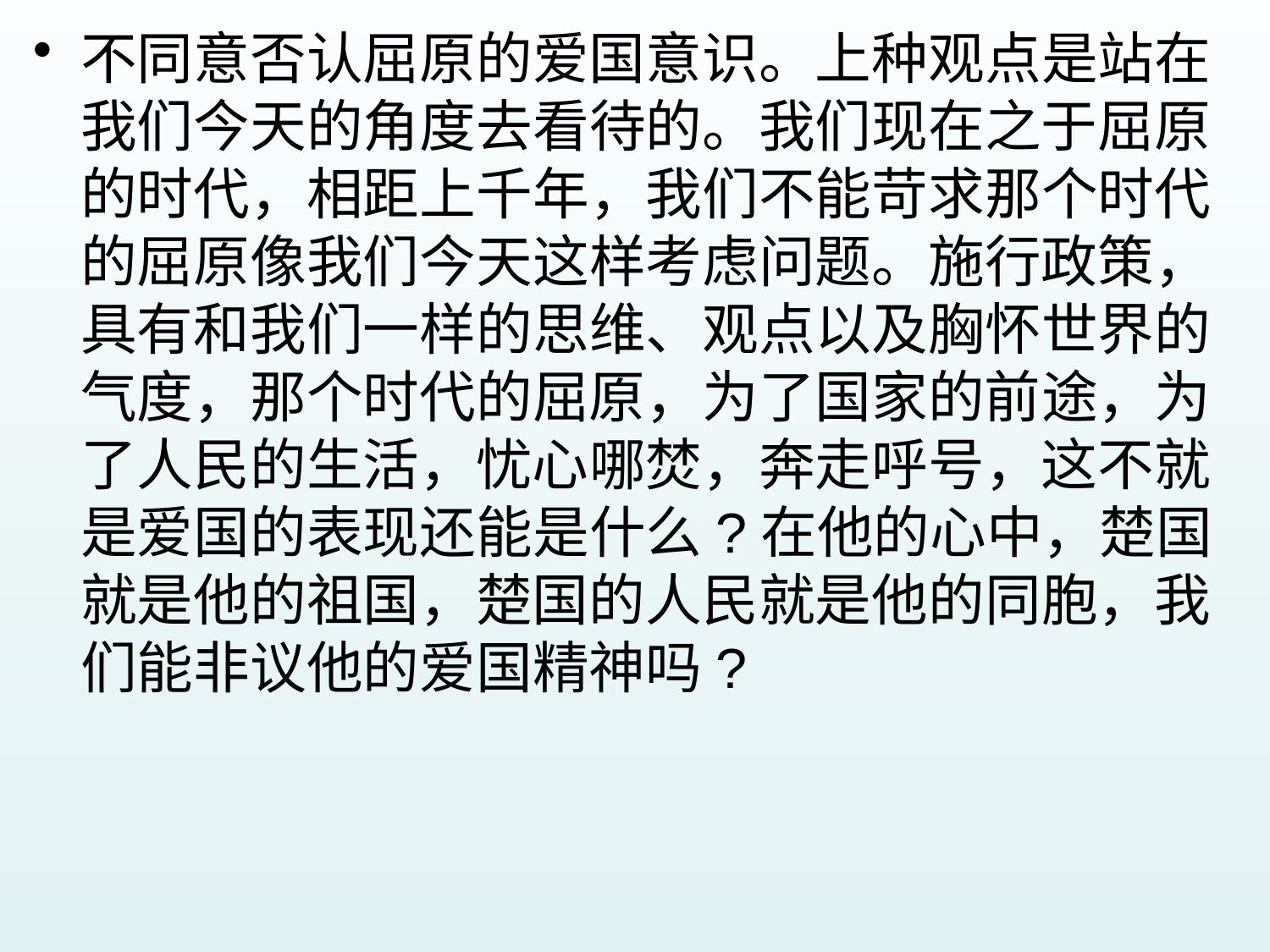

不同意否认屈原的爱国意识。上种观点是站在我们今天的角度去看待的。我们现在之于屈原的时代，相距上千年，我们不能苛求那个时代的屈原像我们今天这样考虑问题。施行政策，具有和我们一样的思维、观点以及胸怀世界的气度，那个时代的屈原，为了国家的前途，为了人民的生活，忧心哪焚，奔走呼号，这不就是爱国的表现还能是什么?在他的心中，楚国就是他的祖国，楚国的人民就是他的同胞，我们能非议他的爱国精神吗?